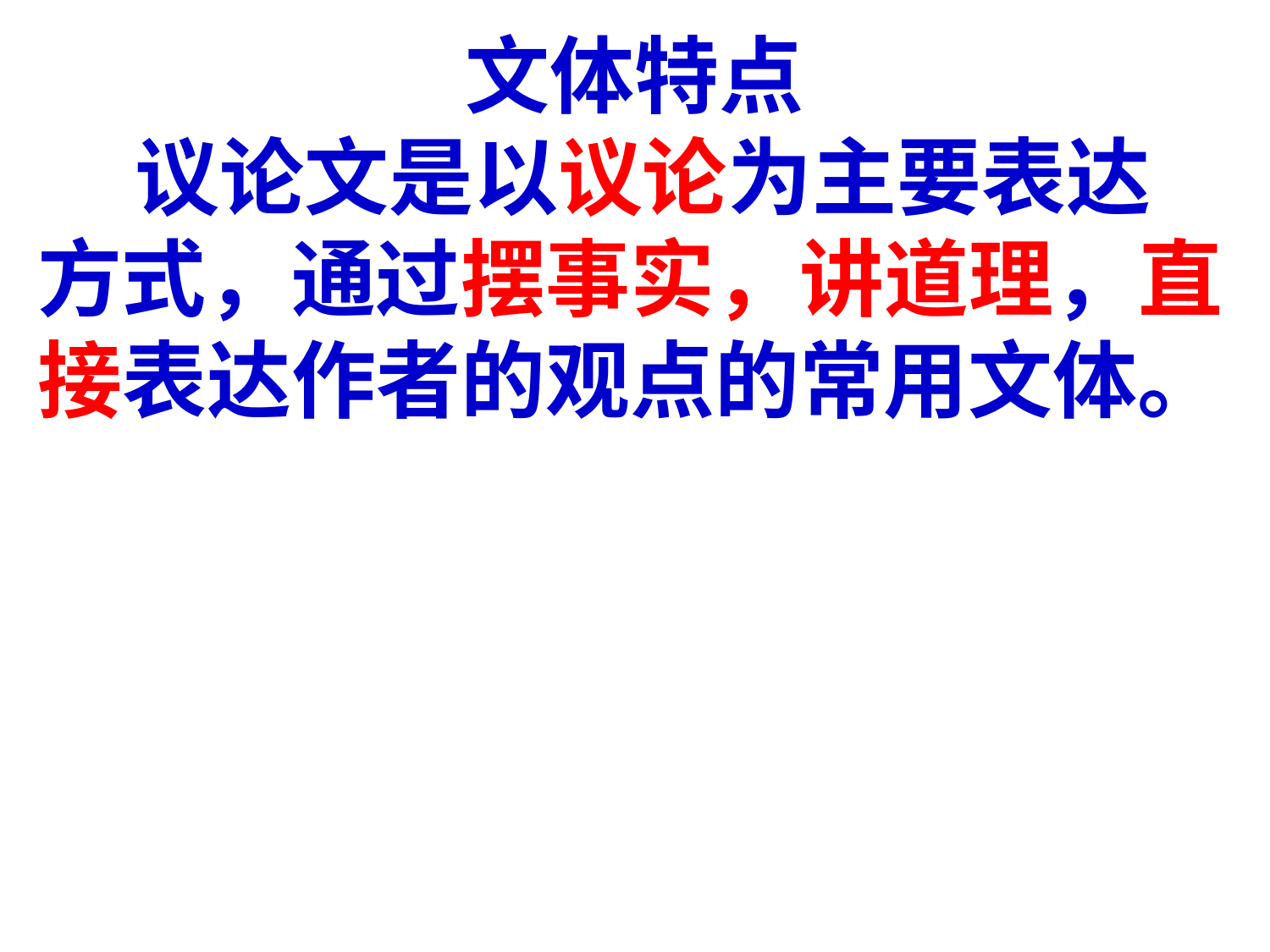

文体特点
    议论文是以议论为主要表达方式，通过摆事实，讲道理，直接表达作者的观点的常用文体。